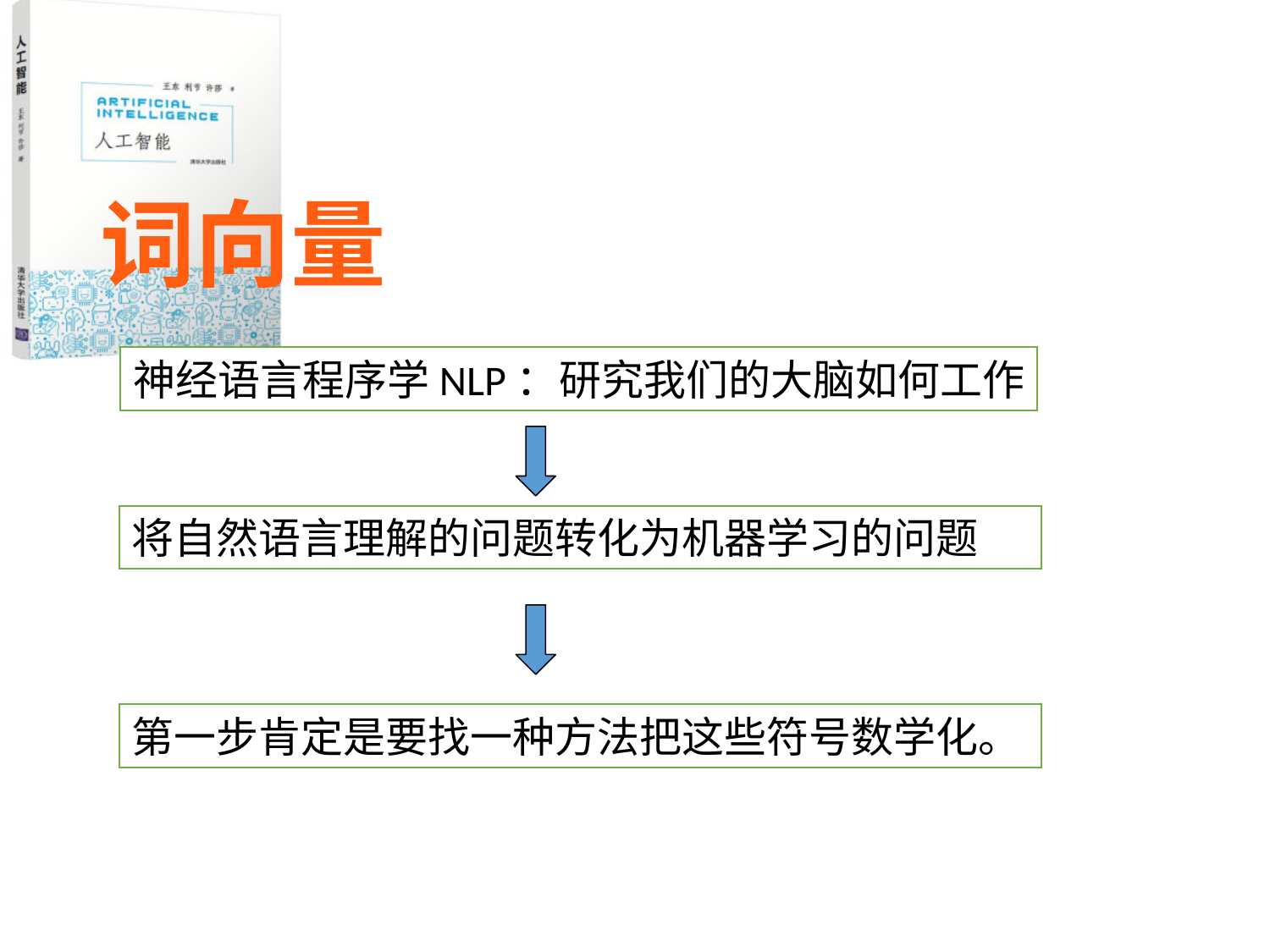

词向量
神经语言程序学NLP：研究我们的大脑如何工作

将自然语言理解的问题转化为机器学习的问题

第一步肯定是要找一种方法把这些符号数学化。